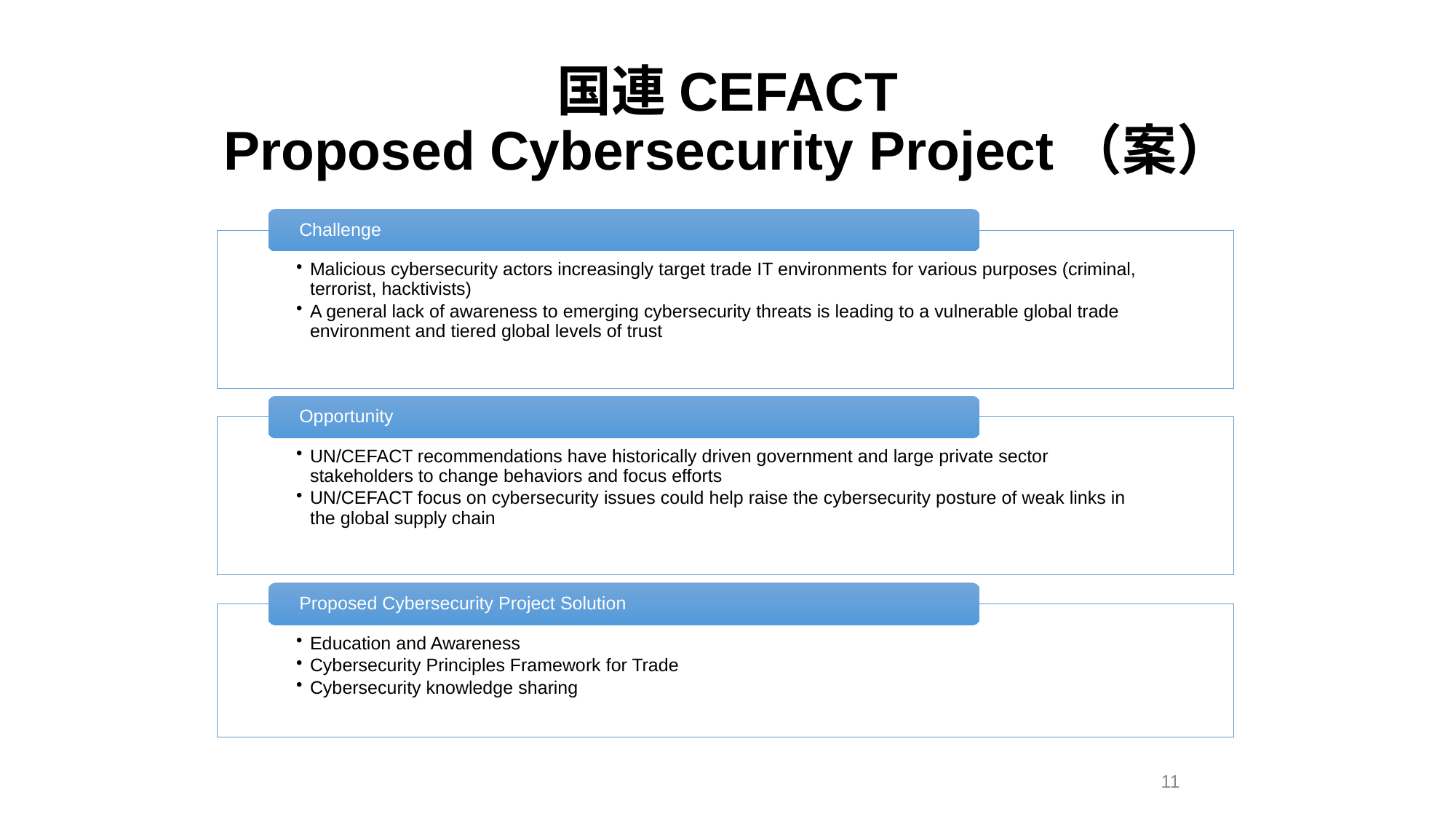

# 国連CEFACT Proposed Cybersecurity Project（案）
Malicious cybersecurity actors increasingly target trade IT environments for various purposes (criminal, terrorist, hacktivists)
A general lack of awareness to emerging cybersecurity threats is leading to a vulnerable global trade environment and tiered global levels of trust
Challenge
UN/CEFACT recommendations have historically driven government and large private sector stakeholders to change behaviors and focus efforts
UN/CEFACT focus on cybersecurity issues could help raise the cybersecurity posture of weak links in the global supply chain
Opportunity
Education and Awareness
Cybersecurity Principles Framework for Trade
Cybersecurity knowledge sharing
Proposed Cybersecurity Project Solution
11